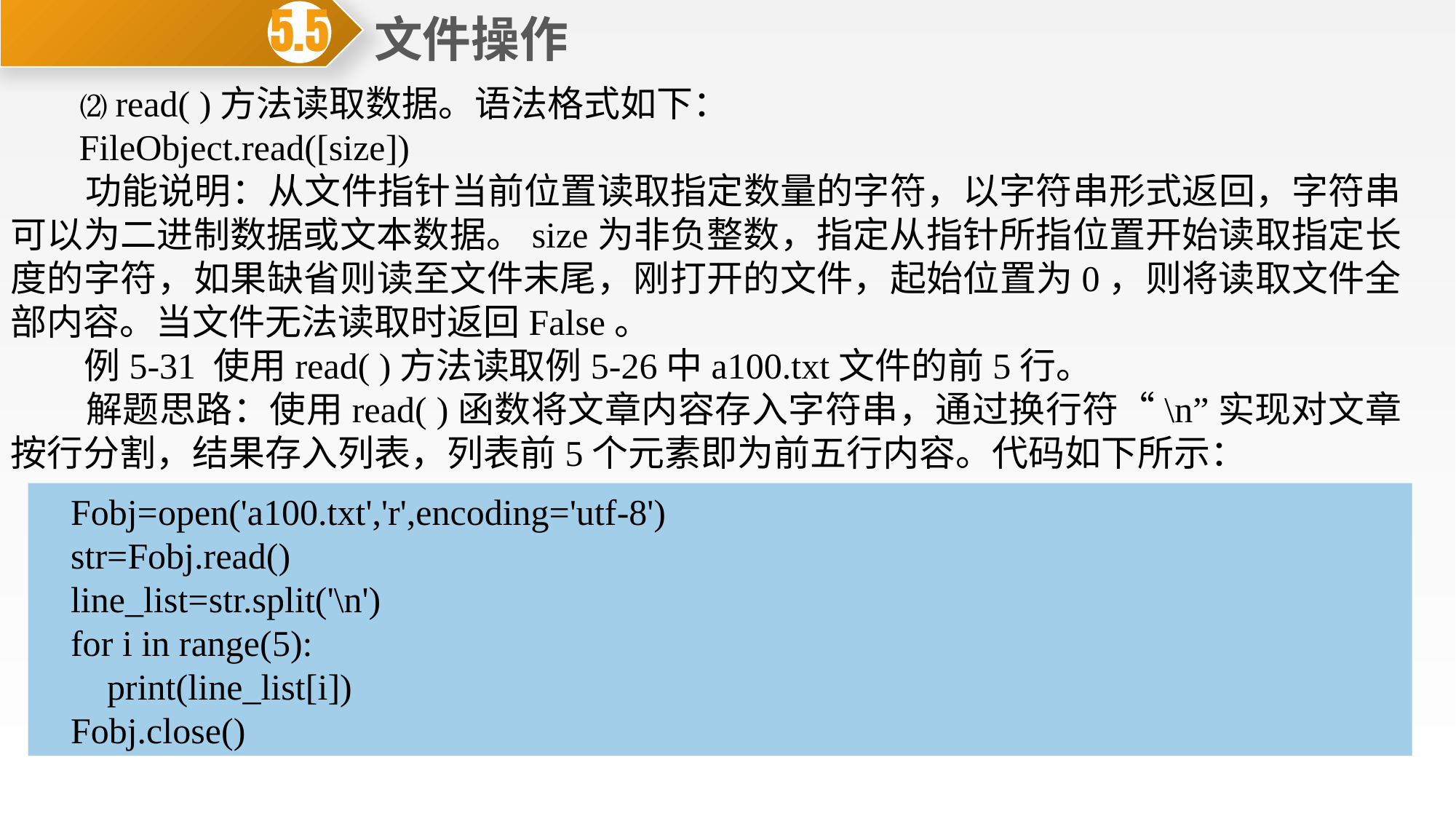

文件操作

5.5

    ⑵read( )方法读取数据。语法格式如下：
    FileObject.read([size])
    功能说明：从文件指针当前位置读取指定数量的字符，以字符串形式返回，字符串可以为二进制数据或文本数据。size为非负整数，指定从指针所指位置开始读取指定长度的字符，如果缺省则读至文件末尾，刚打开的文件，起始位置为0，则将读取文件全部内容。当文件无法读取时返回False。
    例5-31 使用read( )方法读取例5-26中a100.txt文件的前5行。
    解题思路：使用read( )函数将文章内容存入字符串，通过换行符“\n”实现对文章按行分割，结果存入列表，列表前5个元素即为前五行内容。代码如下所示：

Fobj=open('a100.txt','r',encoding='utf-8')
str=Fobj.read()
line_list=str.split('\n')
for i in range(5):
    print(line_list[i])
Fobj.close()